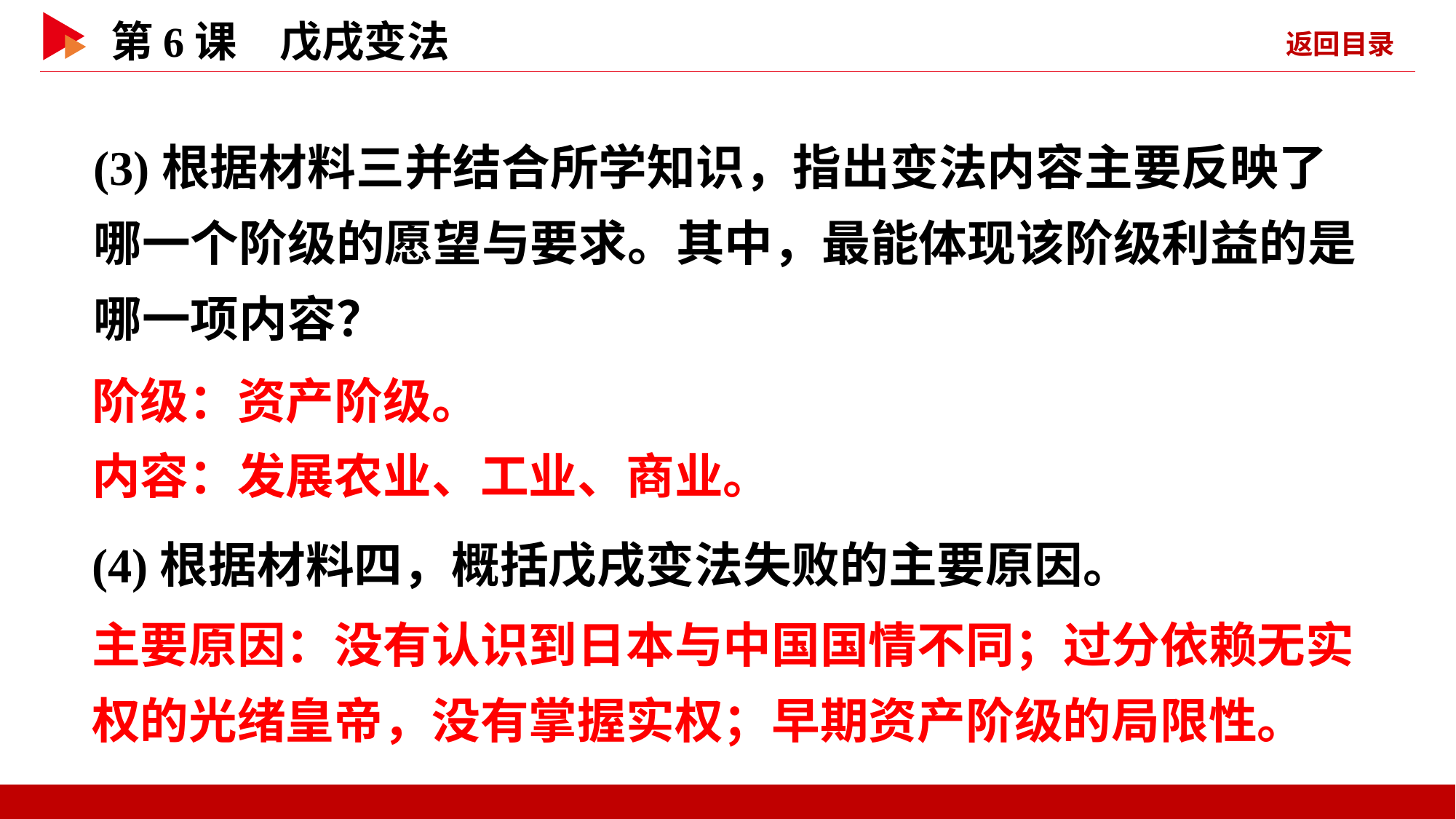

(3)根据材料三并结合所学知识，指出变法内容主要反映了哪一个阶级的愿望与要求。其中，最能体现该阶级利益的是哪一项内容？
阶级：资产阶级。
内容：发展农业、工业、商业。
(4)根据材料四，概括戊戌变法失败的主要原因。
主要原因：没有认识到日本与中国国情不同；过分依赖无实权的光绪皇帝，没有掌握实权；早期资产阶级的局限性。